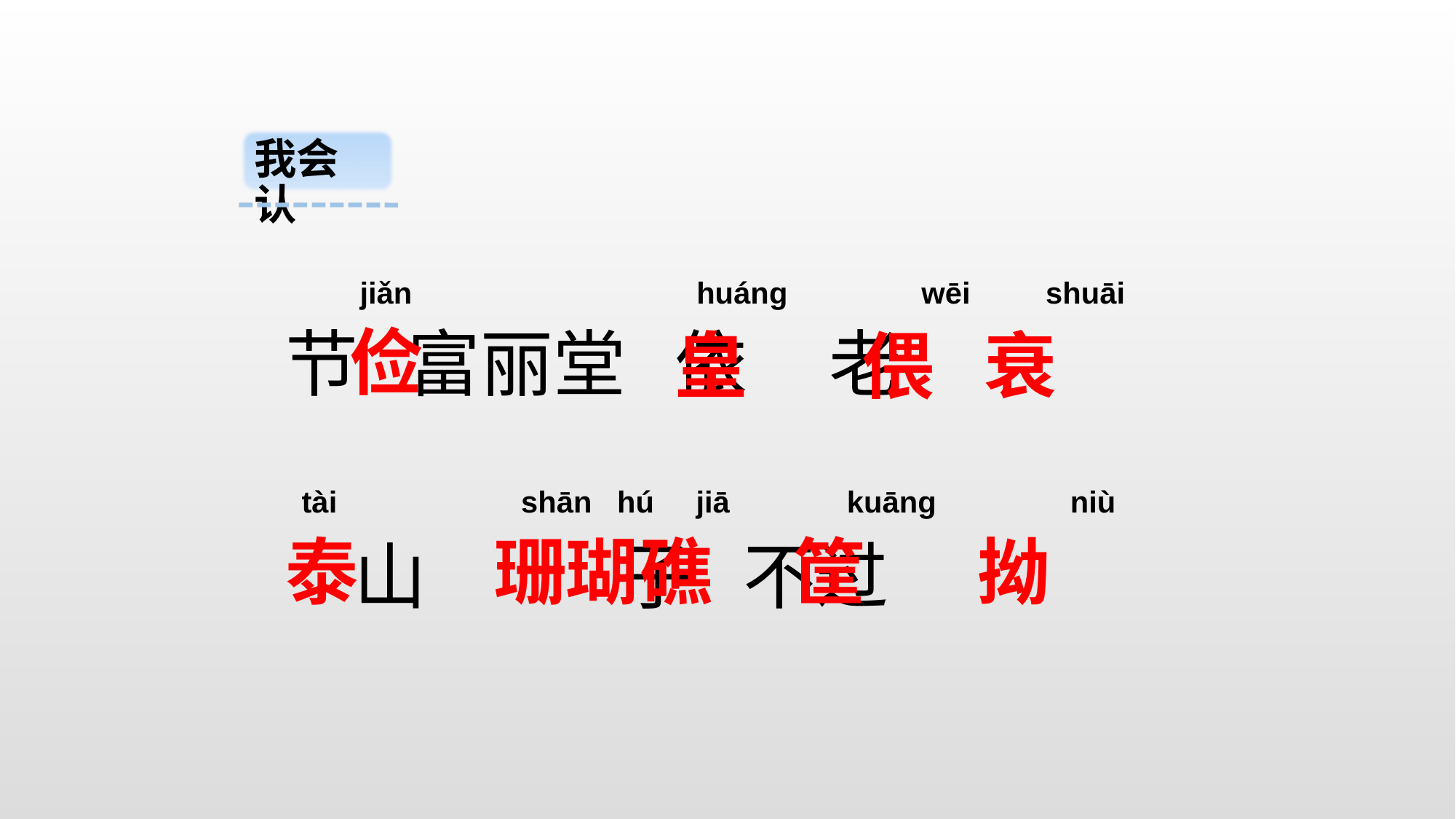

我会认

jiǎn                                  huáng                wēi         shuāi
俭
节   富丽堂   依     老
皇
偎
衰
 tài                      shān   hú     jiā              kuāng                niù
泰
珊
瑚
筐
拗
礁
山            子   不过